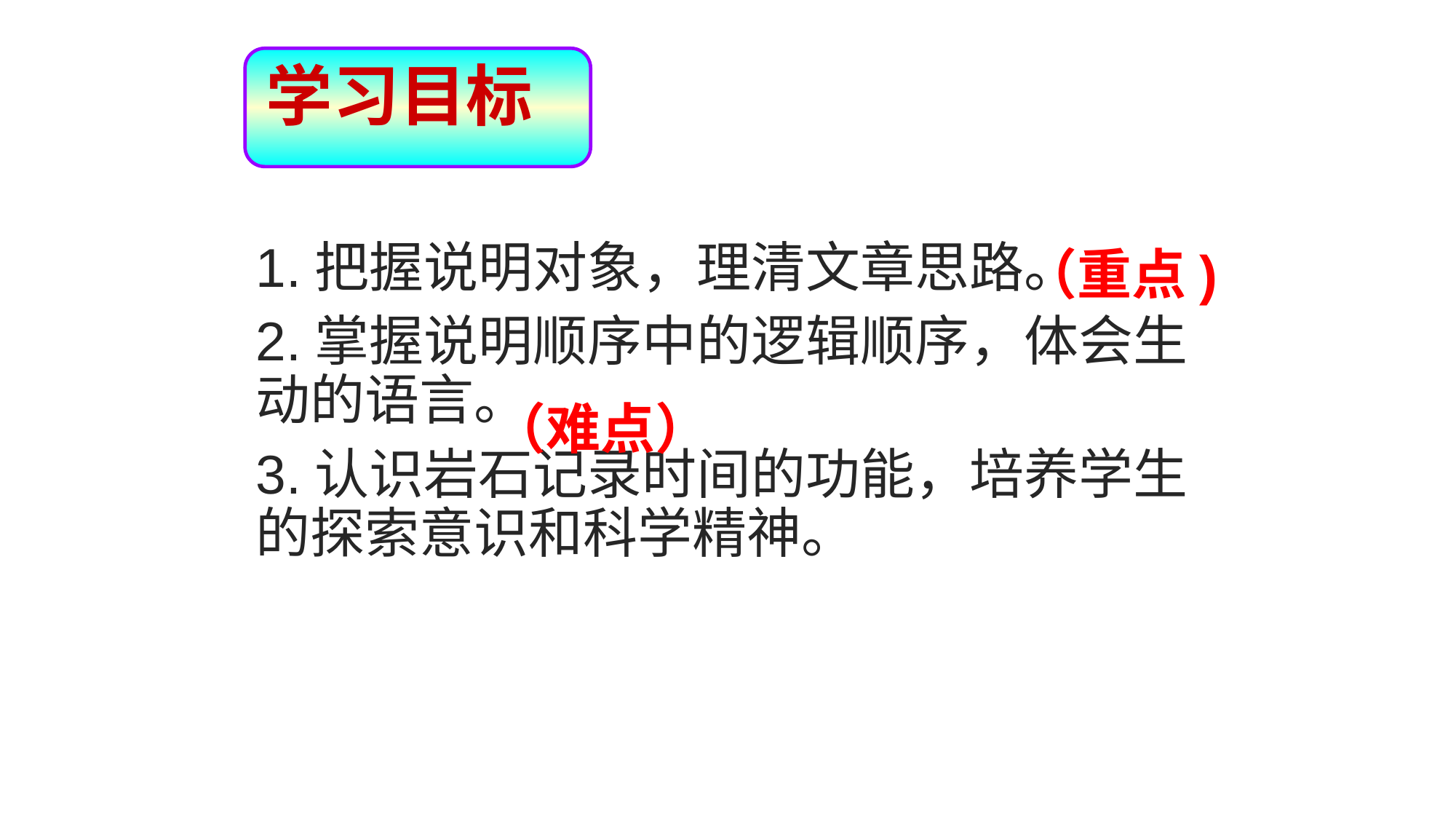

学习目标
1.把握说明对象，理清文章思路。
2.掌握说明顺序中的逻辑顺序，体会生动的语言。
3.认识岩石记录时间的功能，培养学生的探索意识和科学精神。
（重点)
（难点）